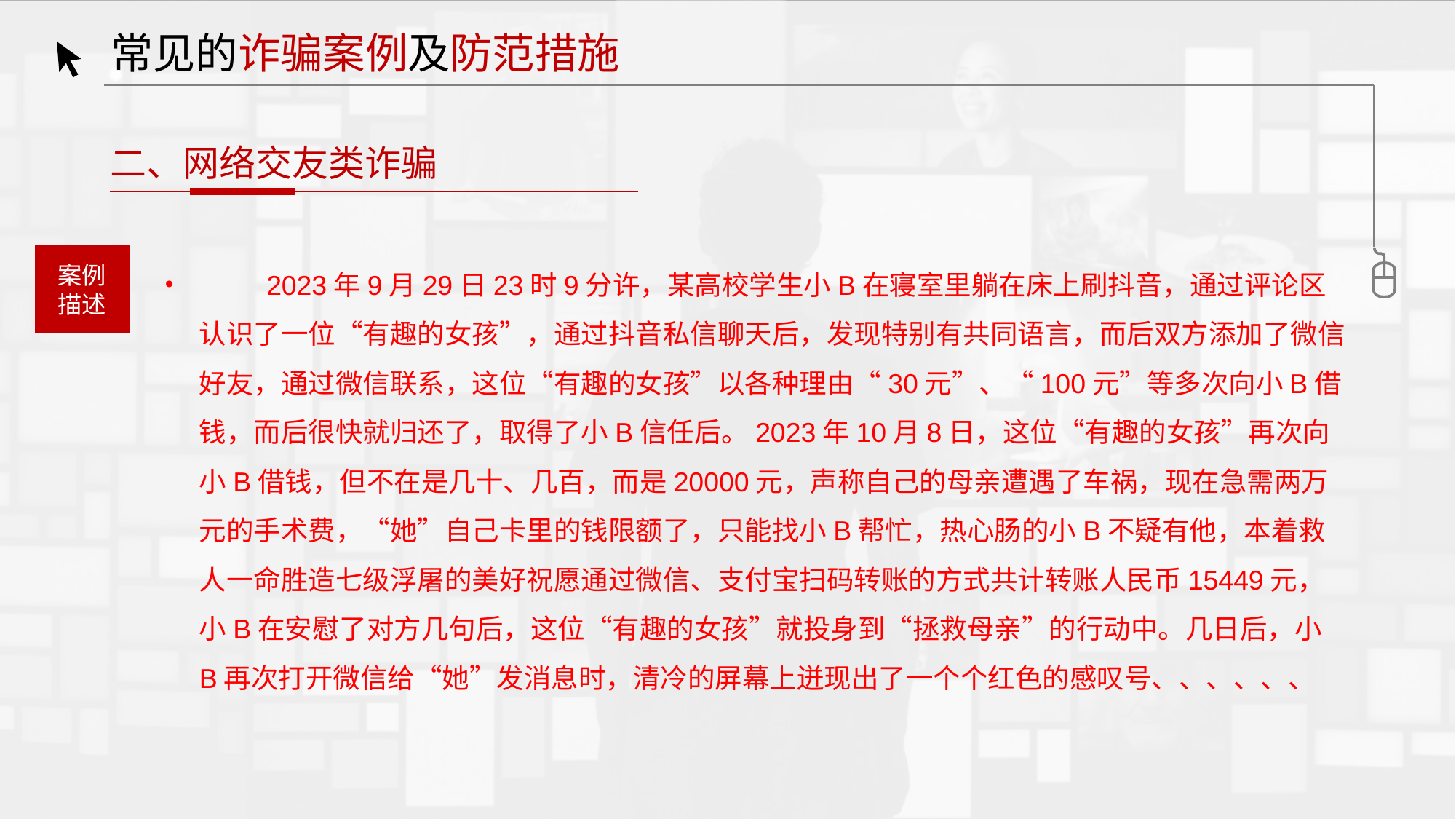

常见的诈骗案例及防范措施
二、网络交友类诈骗

          2023年9月29日23时9分许，某高校学生小B在寝室里躺在床上刷抖音，通过评论区认识了一位“有趣的女孩”，通过抖音私信聊天后，发现特别有共同语言，而后双方添加了微信好友，通过微信联系，这位“有趣的女孩”以各种理由“30元”、“100元”等多次向小B借钱，而后很快就归还了，取得了小B信任后。2023年10月8日，这位“有趣的女孩”再次向小B借钱，但不在是几十、几百，而是20000元，声称自己的母亲遭遇了车祸，现在急需两万元的手术费，“她”自己卡里的钱限额了，只能找小B帮忙，热心肠的小B不疑有他，本着救人一命胜造七级浮屠的美好祝愿通过微信、支付宝扫码转账的方式共计转账人民币15449元，小B在安慰了对方几句后，这位“有趣的女孩”就投身到“拯救母亲”的行动中。几日后，小B再次打开微信给“她”发消息时，清冷的屏幕上迸现出了一个个红色的感叹号、、、、、、

案例
描述